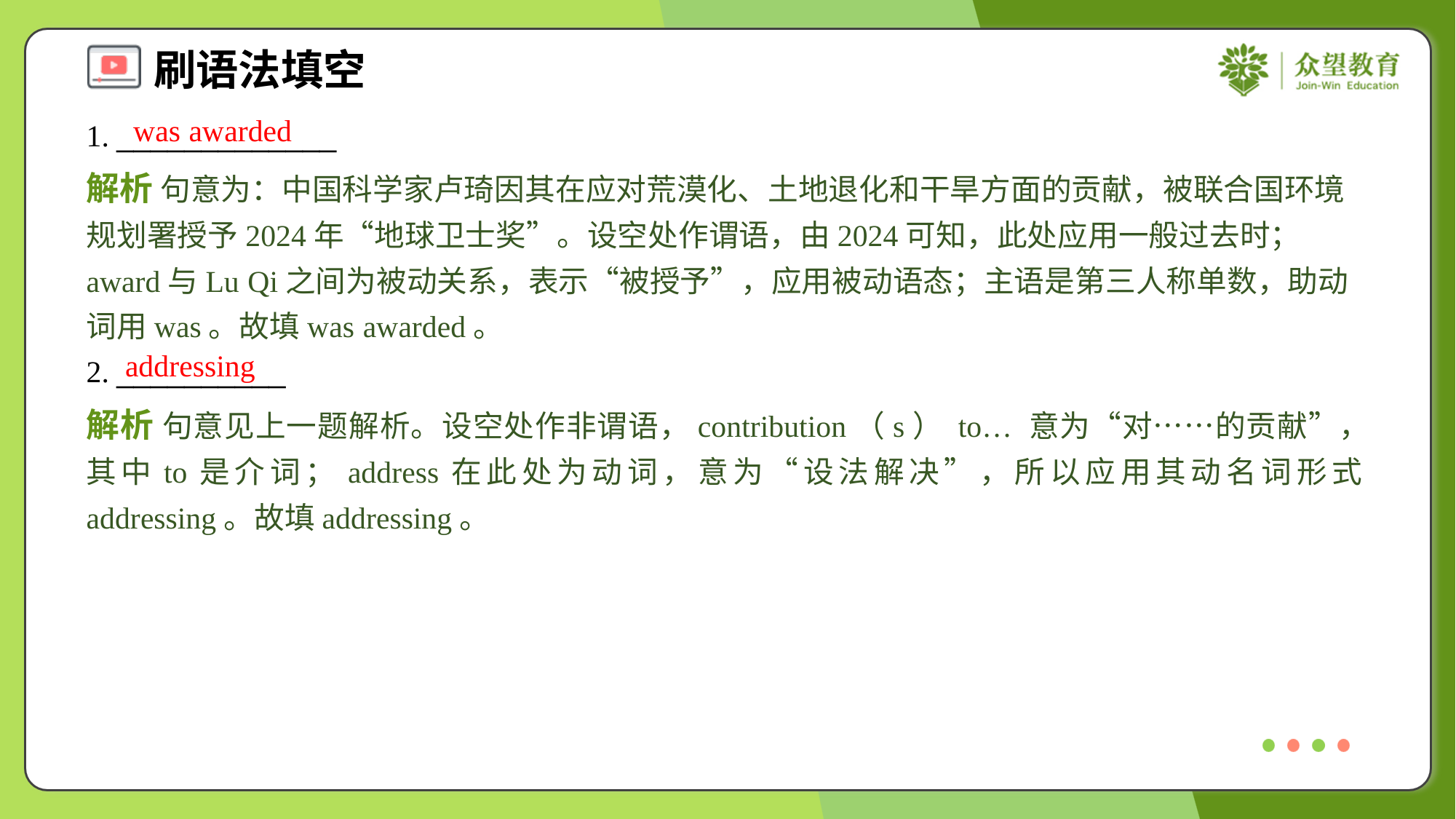

was awarded
1. _____________
解析 句意为：中国科学家卢琦因其在应对荒漠化、土地退化和干旱方面的贡献，被联合国环境规划署授予2024年“地球卫士奖”。设空处作谓语，由2024可知，此处应用一般过去时；award与Lu Qi之间为被动关系，表示“被授予”，应用被动语态；主语是第三人称单数，助动词用was。故填was awarded。
addressing
2. __________
解析 句意见上一题解析。设空处作非谓语，contribution（s） to… 意为“对……的贡献”，其中to是介词；address在此处为动词，意为“设法解决”，所以应用其动名词形式addressing。故填addressing。